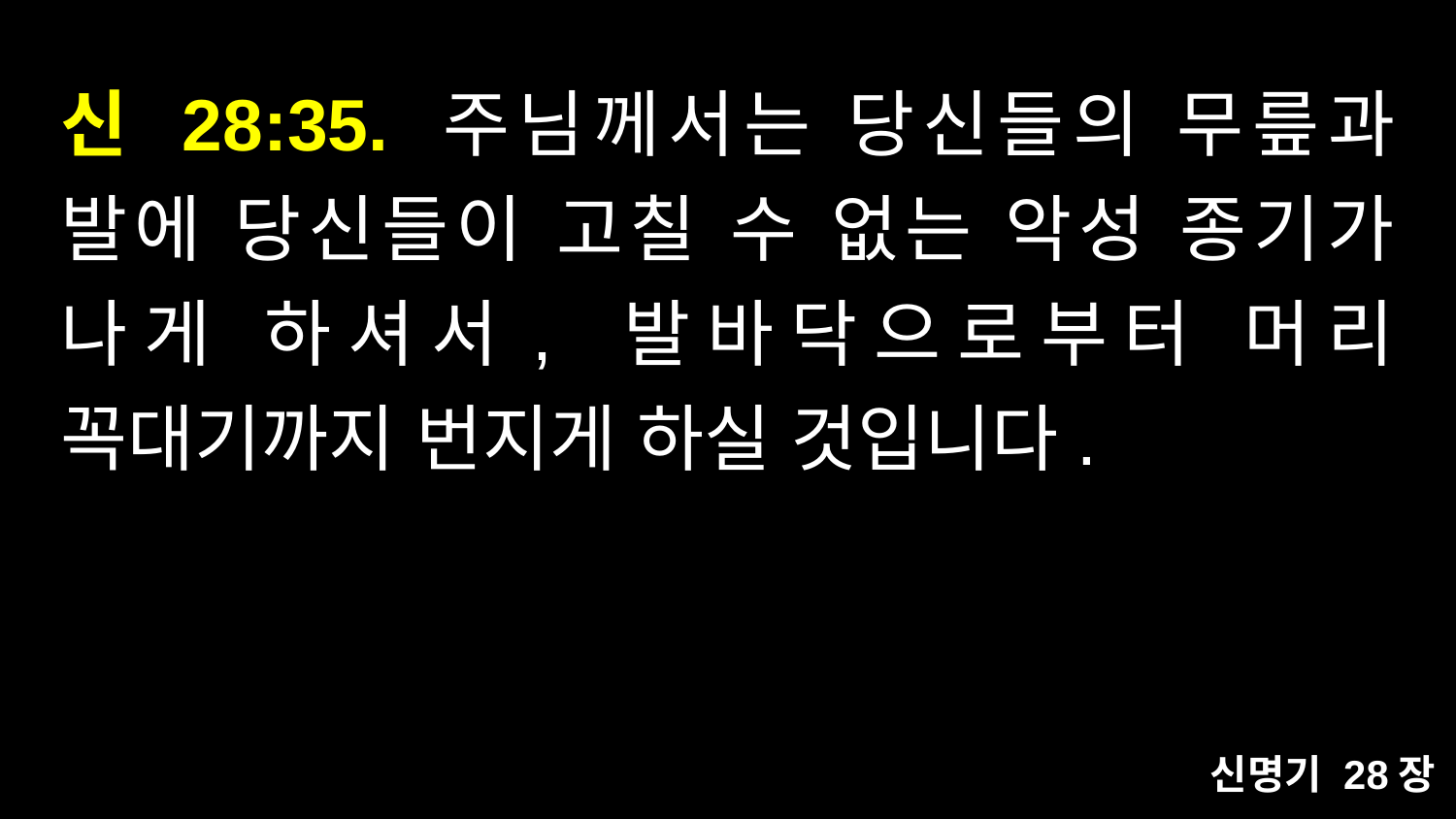

# 신 28:35. 주님께서는 당신들의 무릎과 발에 당신들이 고칠 수 없는 악성 종기가 나게 하셔서, 발바닥으로부터 머리 꼭대기까지 번지게 하실 것입니다.
신명기 28장